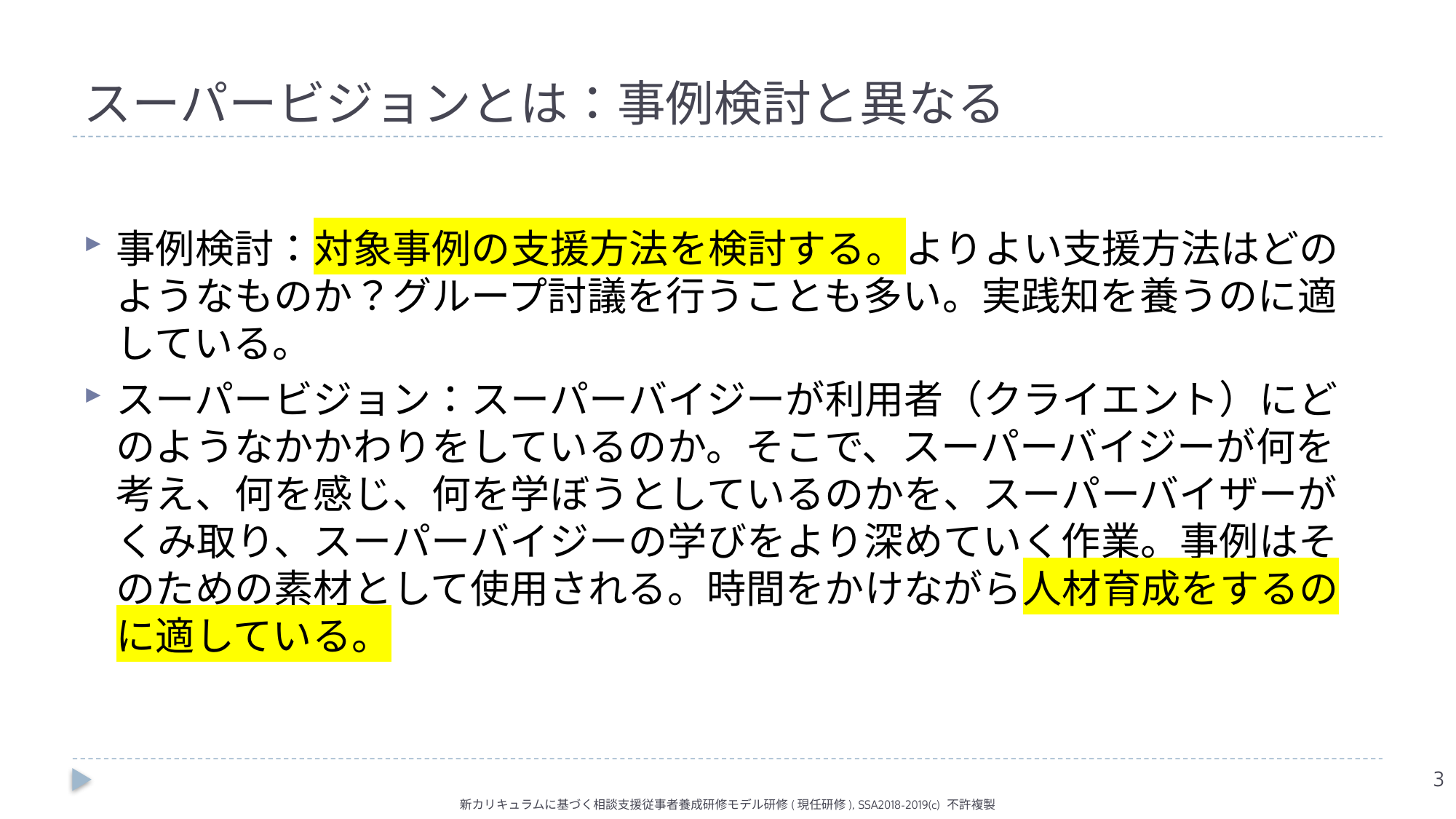

# スーパービジョンとは：事例検討と異なる
事例検討：対象事例の支援方法を検討する。よりよい支援方法はどのようなものか？グループ討議を行うことも多い。実践知を養うのに適している。
スーパービジョン：スーパーバイジーが利用者（クライエント）にどのようなかかわりをしているのか。そこで、スーパーバイジーが何を考え、何を感じ、何を学ぼうとしているのかを、スーパーバイザーがくみ取り、スーパーバイジーの学びをより深めていく作業。事例はそのための素材として使用される。時間をかけながら人材育成をするのに適している。
3
新カリキュラムに基づく相談支援従事者養成研修モデル研修(現任研修), SSA2018-2019(c) 不許複製